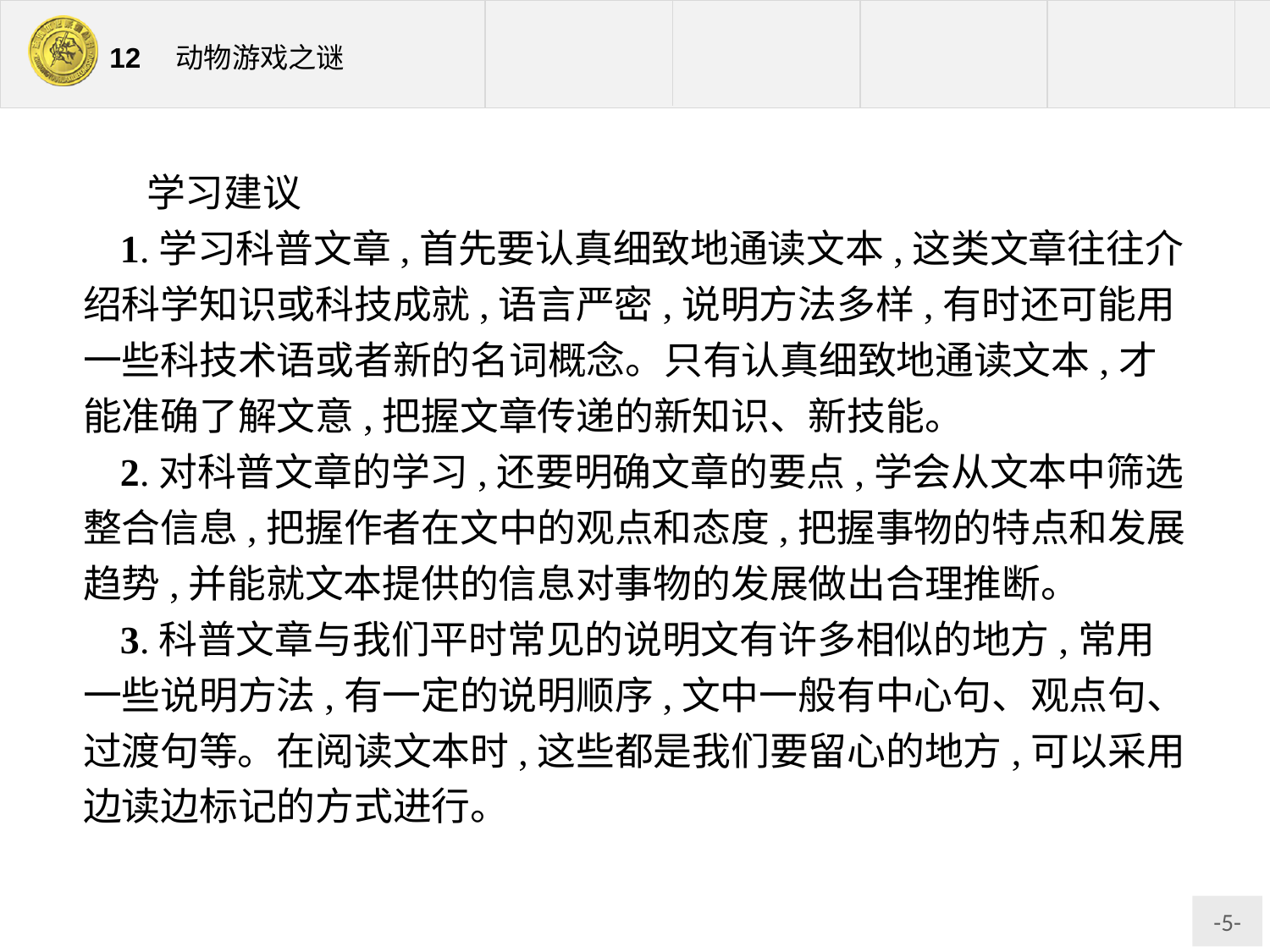

学习建议
1.学习科普文章,首先要认真细致地通读文本,这类文章往往介绍科学知识或科技成就,语言严密,说明方法多样,有时还可能用一些科技术语或者新的名词概念。只有认真细致地通读文本,才能准确了解文意,把握文章传递的新知识、新技能。
2.对科普文章的学习,还要明确文章的要点,学会从文本中筛选整合信息,把握作者在文中的观点和态度,把握事物的特点和发展趋势,并能就文本提供的信息对事物的发展做出合理推断。
3.科普文章与我们平时常见的说明文有许多相似的地方,常用一些说明方法,有一定的说明顺序,文中一般有中心句、观点句、过渡句等。在阅读文本时,这些都是我们要留心的地方,可以采用边读边标记的方式进行。